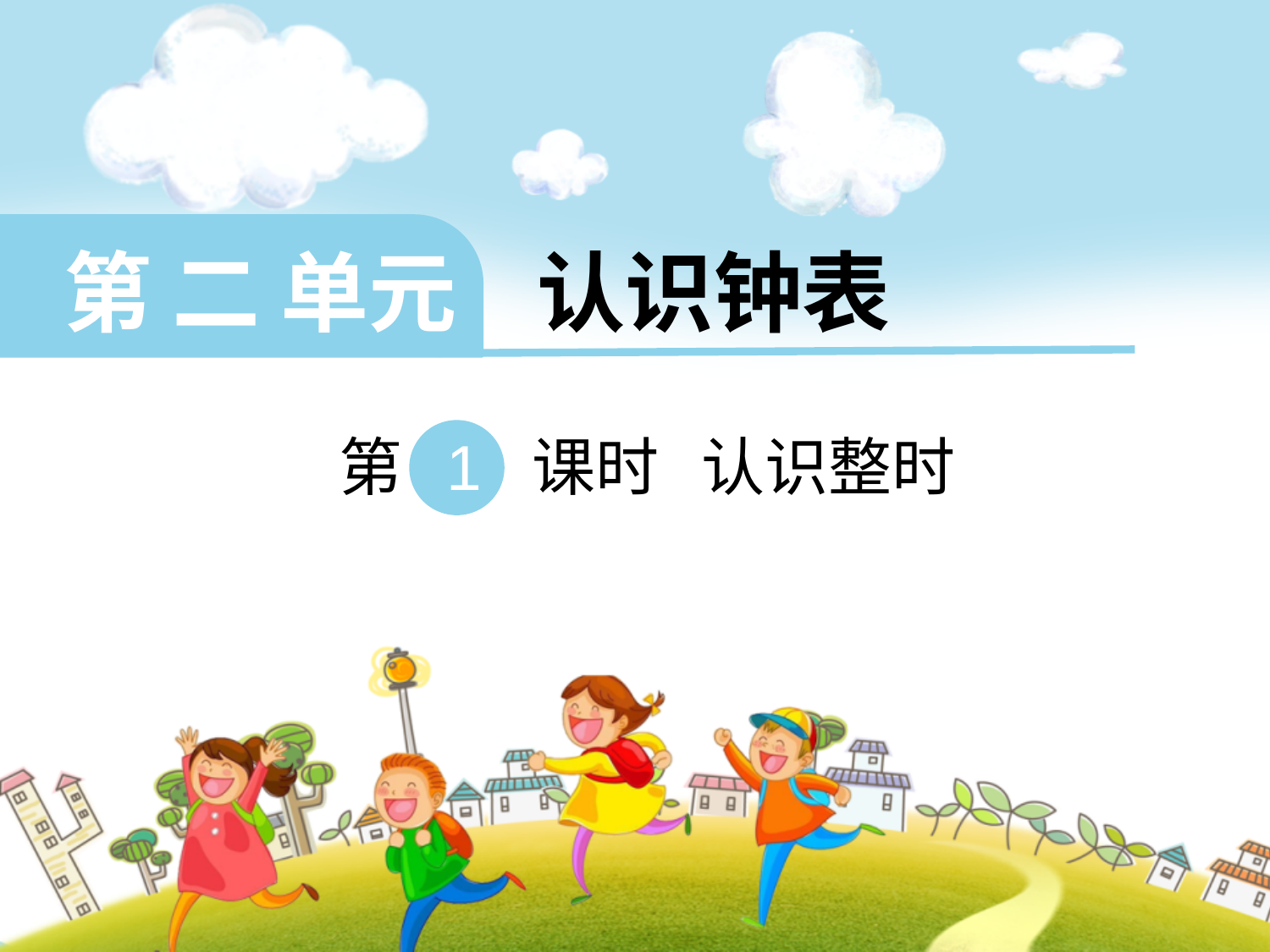

第 二 单元    认识钟表

  第  1  课时   认识整时